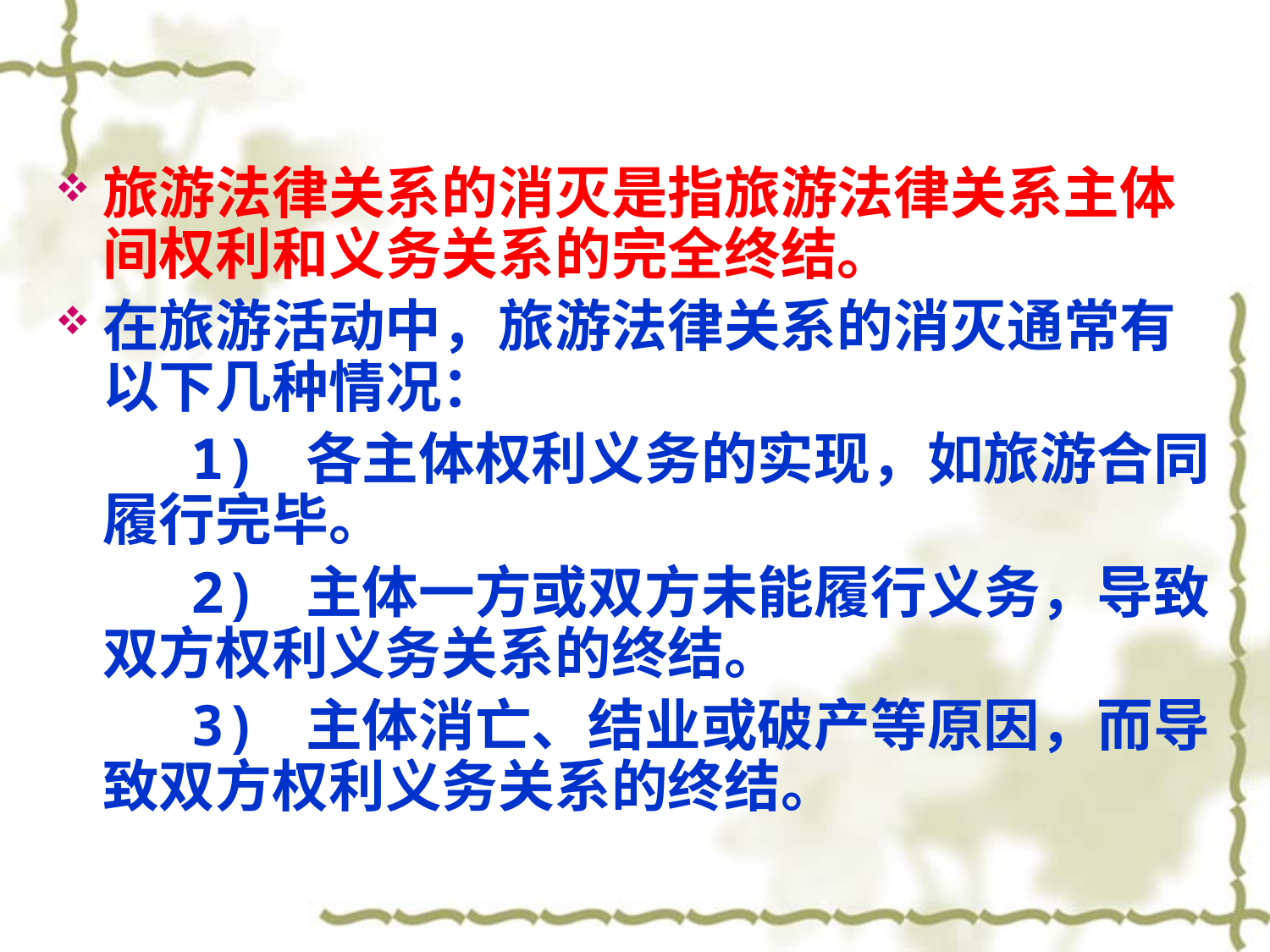

旅游法律关系的消灭是指旅游法律关系主体间权利和义务关系的完全终结。
在旅游活动中，旅游法律关系的消灭通常有以下几种情况：
    1) 各主体权利义务的实现，如旅游合同履行完毕。
    2) 主体一方或双方未能履行义务，导致双方权利义务关系的终结。
    3) 主体消亡、结业或破产等原因，而导致双方权利义务关系的终结。